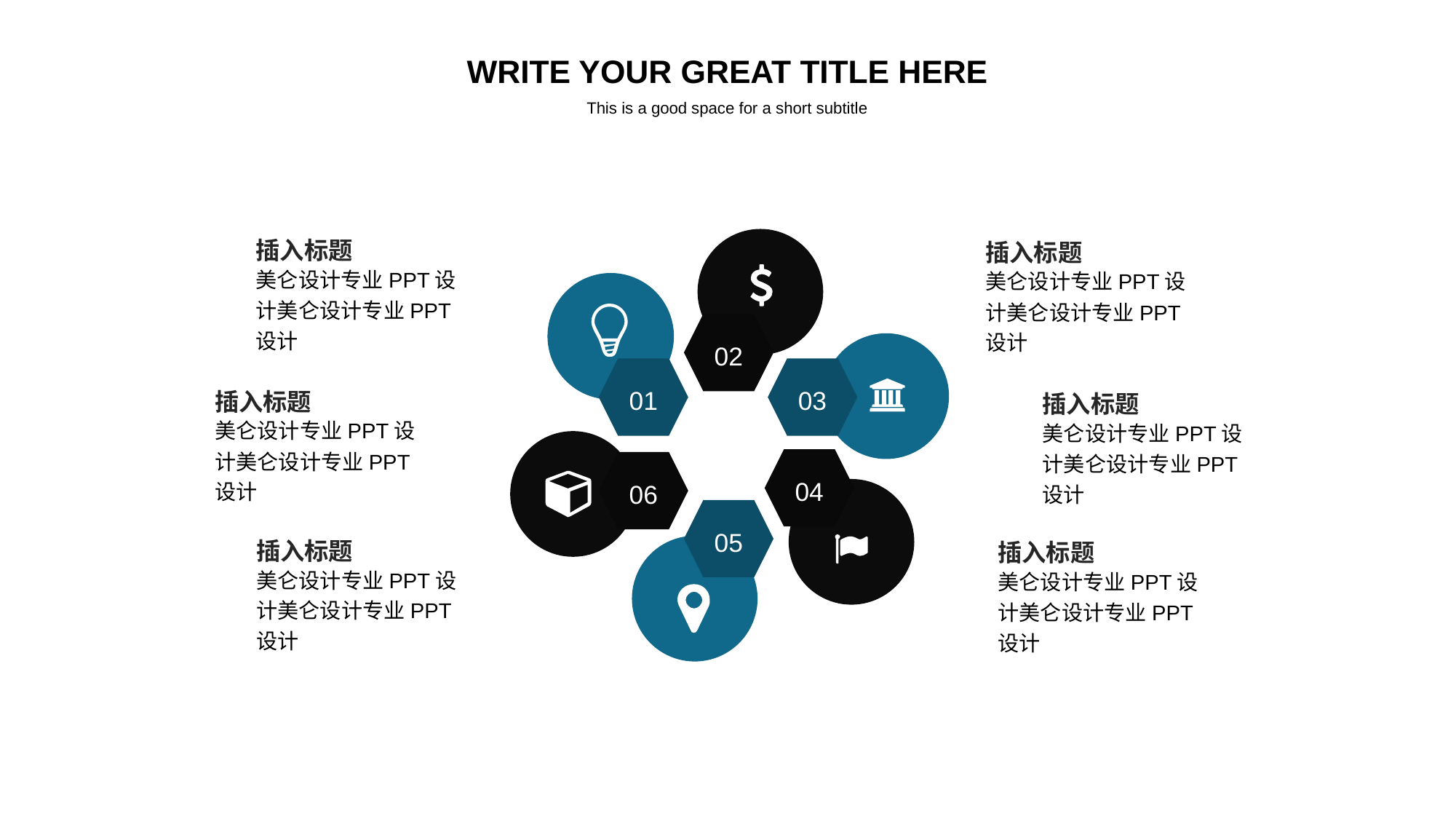

WRITE YOUR GREAT TITLE HERE
This is a good space for a short subtitle
插入标题
插入标题

美仑设计专业PPT设计美仑设计专业PPT设计
美仑设计专业PPT设计美仑设计专业PPT设计

02

01
03
插入标题
插入标题

美仑设计专业PPT设计美仑设计专业PPT设计
美仑设计专业PPT设计美仑设计专业PPT设计

04
06

05
插入标题
插入标题

美仑设计专业PPT设计美仑设计专业PPT设计
美仑设计专业PPT设计美仑设计专业PPT设计